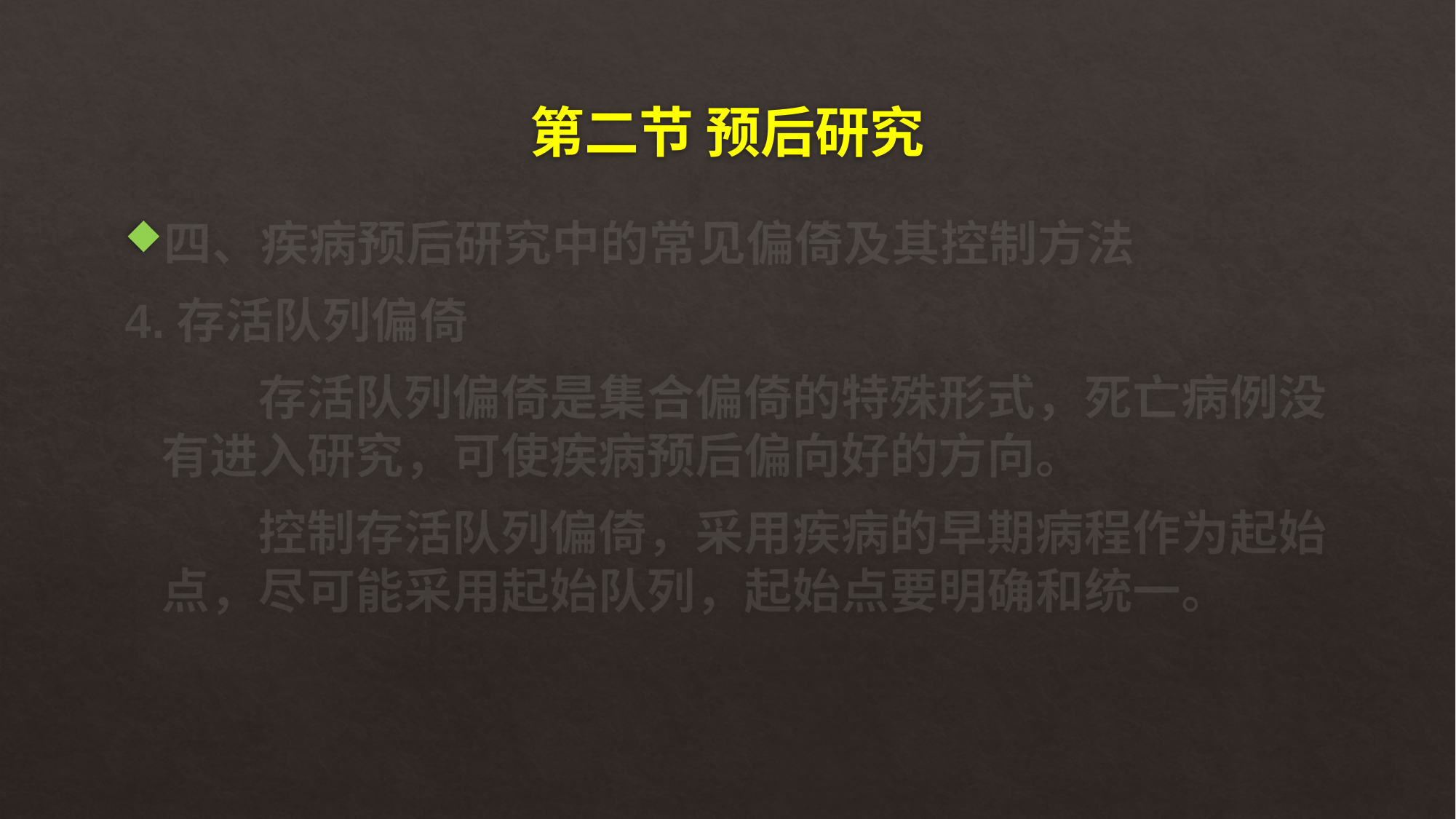

# 第二节 预后研究
四、疾病预后研究中的常见偏倚及其控制方法
4.存活队列偏倚
           存活队列偏倚是集合偏倚的特殊形式，死亡病例没有进入研究，可使疾病预后偏向好的方向。
           控制存活队列偏倚，采用疾病的早期病程作为起始点，尽可能采用起始队列，起始点要明确和统一。